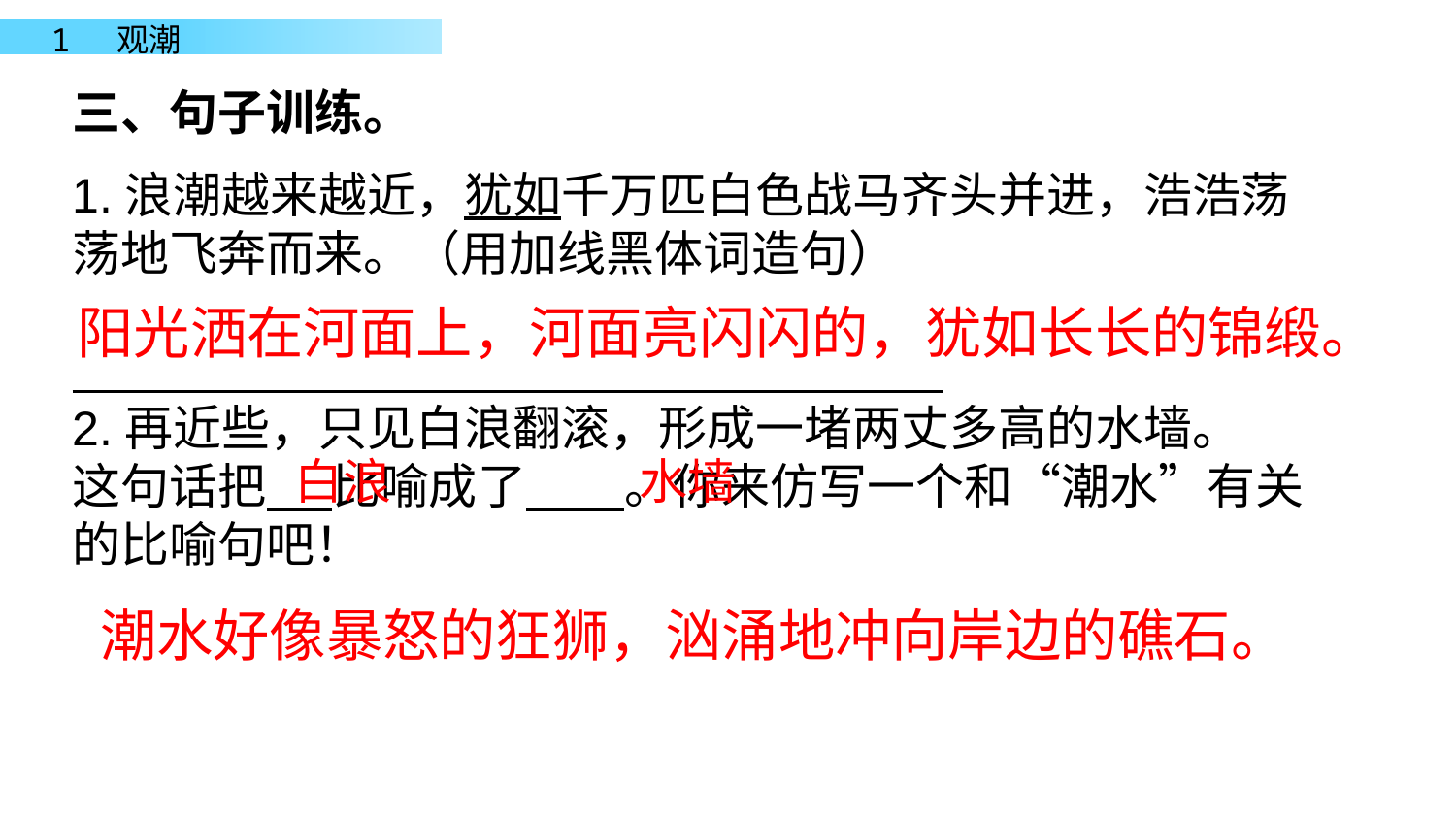

三、句子训练。
1.浪潮越来越近，犹如千万匹白色战马齐头并进，浩浩荡荡地飞奔而来。（用加线黑体词造句）

2.再近些，只见白浪翻滚，形成一堵两丈多高的水墙。
这句话把      比喻成了         。你来仿写一个和“潮水”有关的比喻句吧！

阳光洒在河面上，河面亮闪闪的，犹如长长的锦缎。
白浪
水墙
潮水好像暴怒的狂狮，汹涌地冲向岸边的礁石。